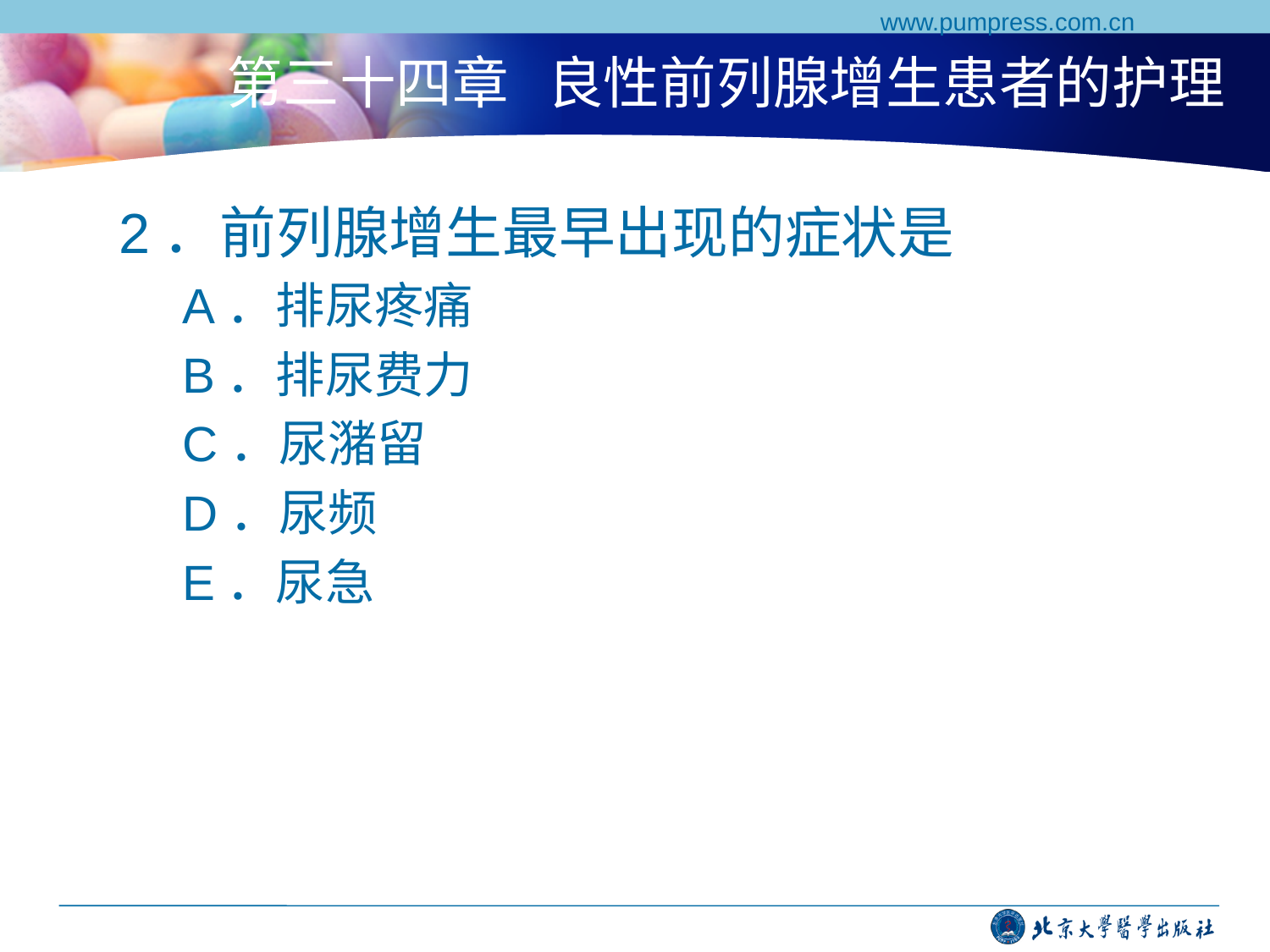

www.pumpress.com.cn
# 第三十四章   良性前列腺增生患者的护理
2．前列腺增生最早出现的症状是
A．排尿疼痛
B．排尿费力
C．尿潴留
D．尿频
E．尿急